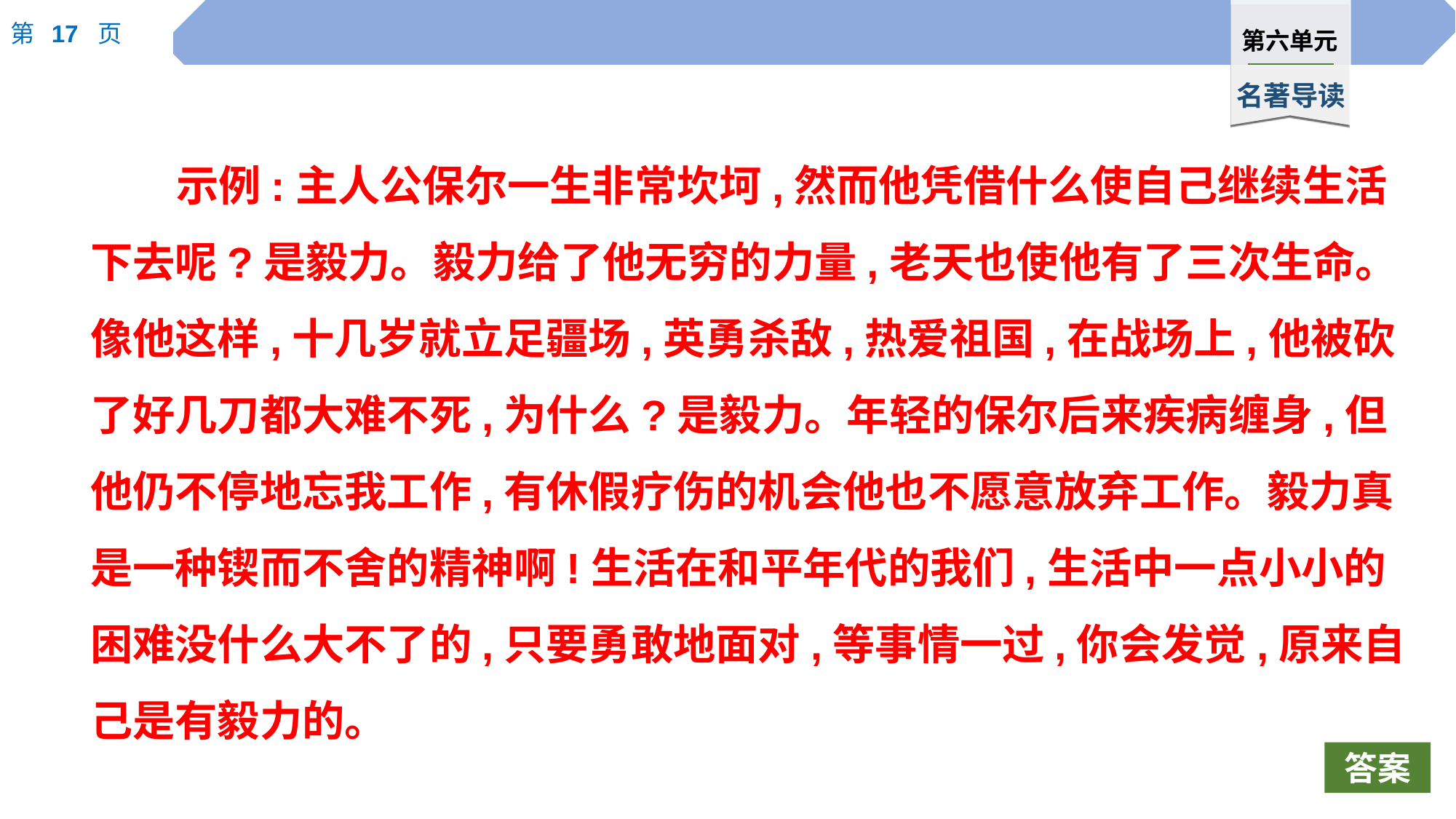

示例:主人公保尔一生非常坎坷,然而他凭借什么使自己继续生活下去呢?是毅力。毅力给了他无穷的力量,老天也使他有了三次生命。像他这样,十几岁就立足疆场,英勇杀敌,热爱祖国,在战场上,他被砍了好几刀都大难不死,为什么?是毅力。年轻的保尔后来疾病缠身,但他仍不停地忘我工作,有休假疗伤的机会他也不愿意放弃工作。毅力真是一种锲而不舍的精神啊!生活在和平年代的我们,生活中一点小小的困难没什么大不了的,只要勇敢地面对,等事情一过,你会发觉,原来自己是有毅力的。
答案